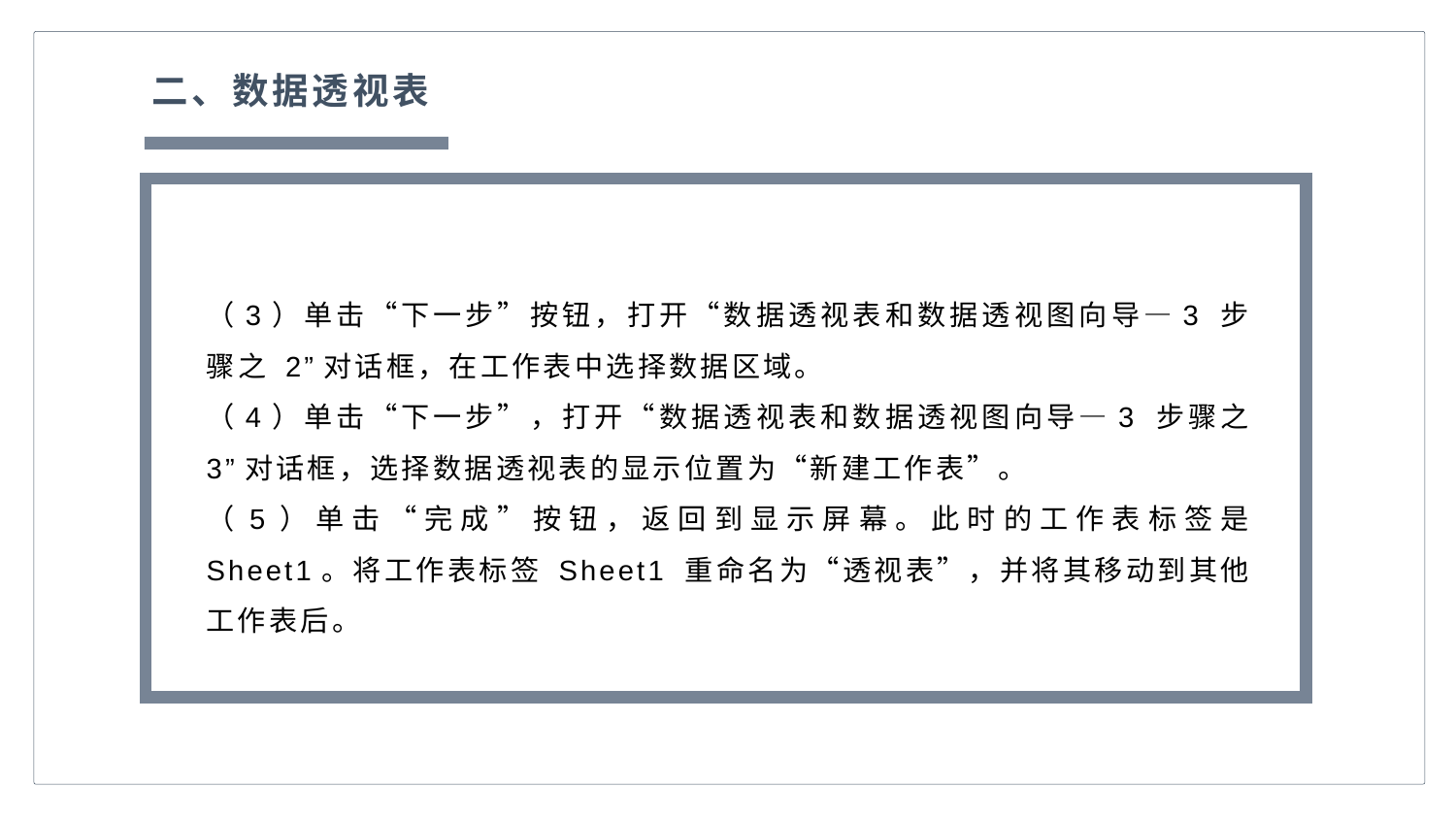

二、数据透视表

（3）单击“下一步”按钮，打开“数据透视表和数据透视图向导—3 步骤之 2”对话框，在工作表中选择数据区域。
（4）单击“下一步”，打开“数据透视表和数据透视图向导—3 步骤之 3”对话框，选择数据透视表的显示位置为“新建工作表”。
（5）单击“完成”按钮，返回到显示屏幕。此时的工作表标签是 Sheet1。将工作表标签 Sheet1 重命名为“透视表”，并将其移动到其他工作表后。